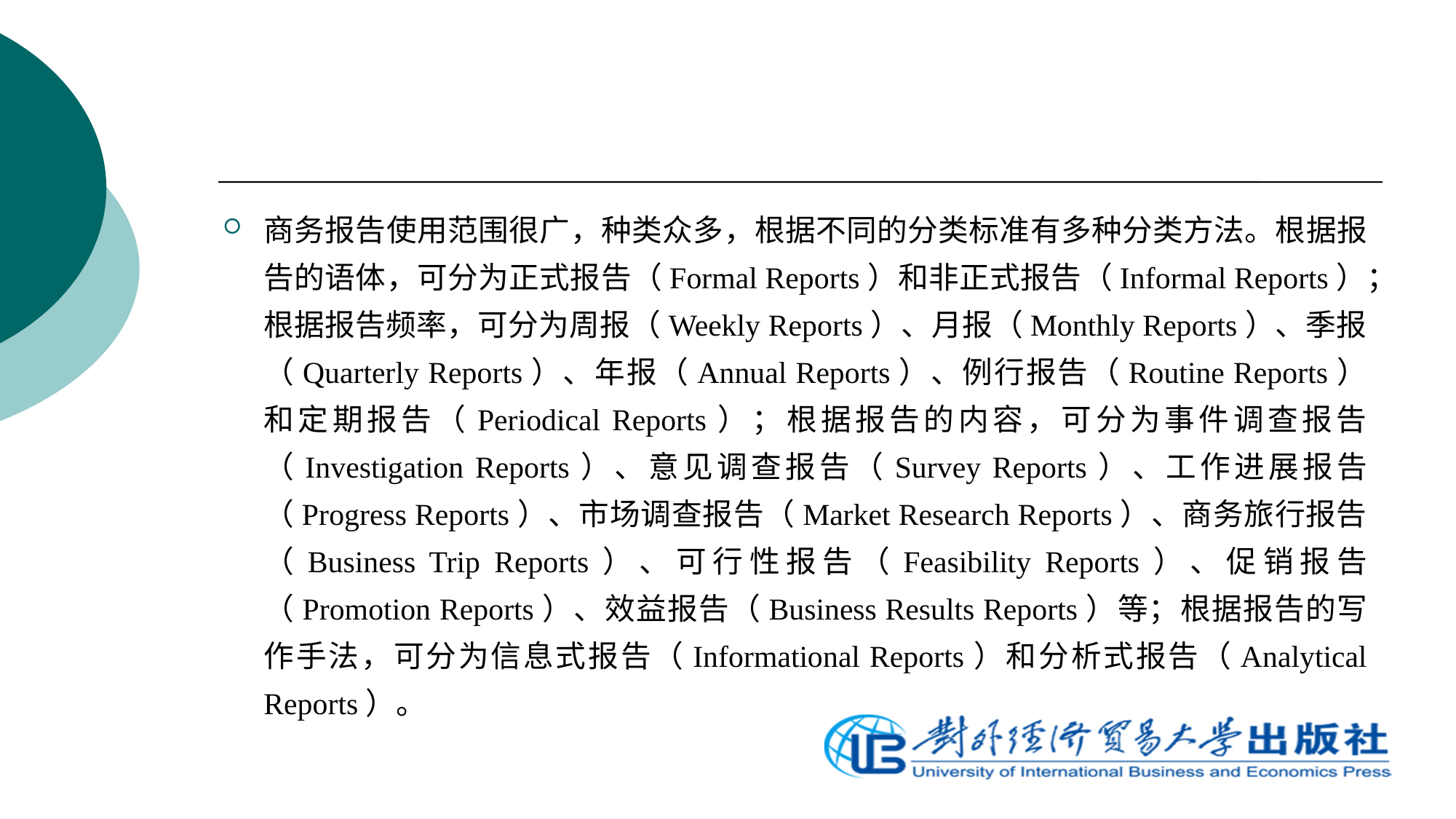

商务报告使用范围很广，种类众多，根据不同的分类标准有多种分类方法。根据报告的语体，可分为正式报告（Formal Reports）和非正式报告（Informal Reports）；根据报告频率，可分为周报（Weekly Reports）、月报（Monthly Reports）、季报（Quarterly Reports）、年报（Annual Reports）、例行报告（Routine Reports）和定期报告（Periodical Reports）；根据报告的内容，可分为事件调查报告（Investigation Reports）、意见调查报告（Survey Reports）、工作进展报告（Progress Reports）、市场调查报告（Market Research Reports）、商务旅行报告（Business Trip Reports）、可行性报告（Feasibility Reports）、促销报告（Promotion Reports）、效益报告（Business Results Reports）等；根据报告的写作手法，可分为信息式报告（Informational Reports）和分析式报告（Analytical Reports）。